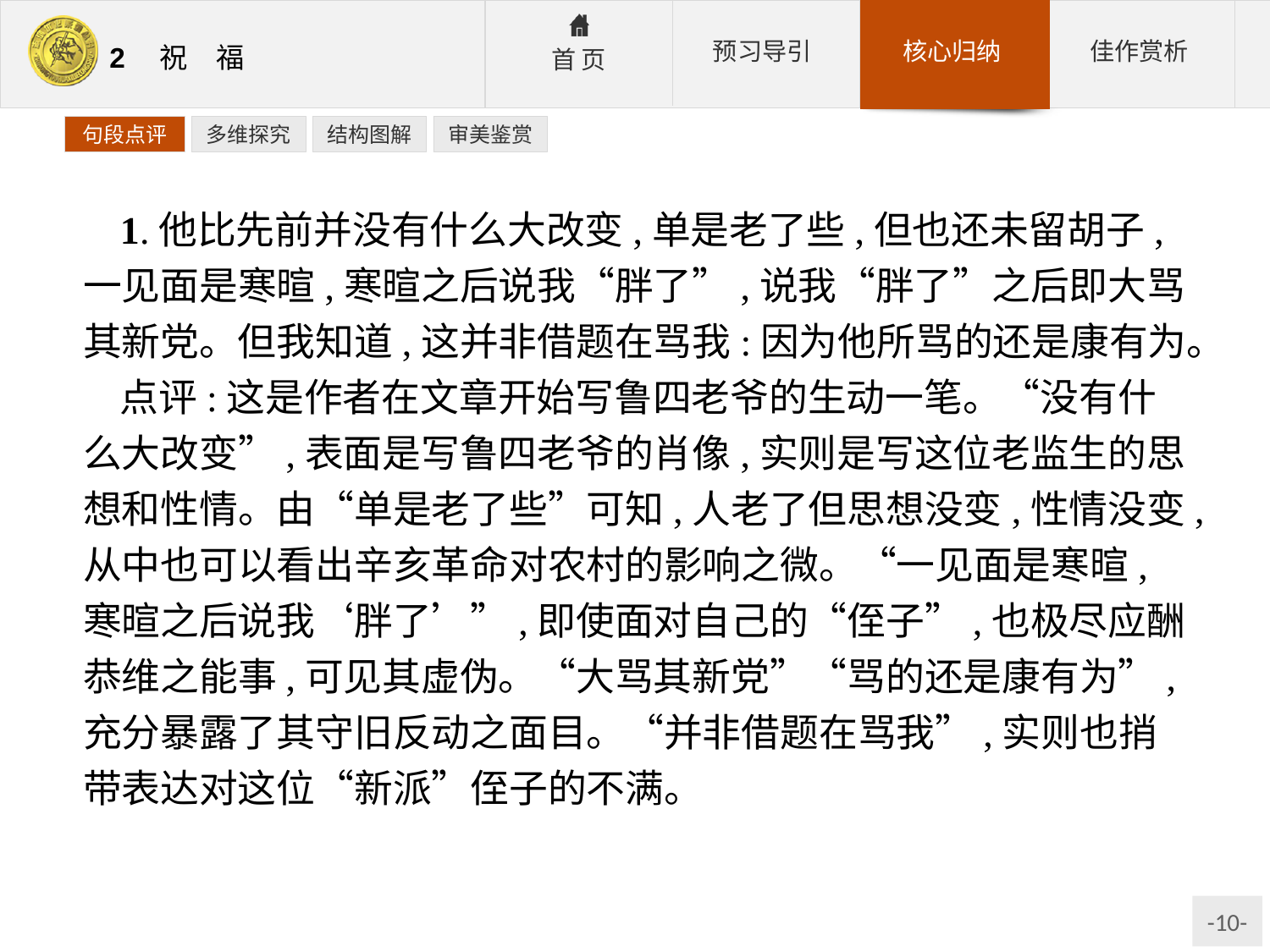

句段点评
多维探究
结构图解
审美鉴赏
1.他比先前并没有什么大改变,单是老了些,但也还未留胡子,一见面是寒暄,寒暄之后说我“胖了”,说我“胖了”之后即大骂其新党。但我知道,这并非借题在骂我:因为他所骂的还是康有为。
点评:这是作者在文章开始写鲁四老爷的生动一笔。“没有什么大改变”,表面是写鲁四老爷的肖像,实则是写这位老监生的思想和性情。由“单是老了些”可知,人老了但思想没变,性情没变,从中也可以看出辛亥革命对农村的影响之微。“一见面是寒暄,寒暄之后说我‘胖了’”,即使面对自己的“侄子”,也极尽应酬恭维之能事,可见其虚伪。“大骂其新党”“骂的还是康有为”,充分暴露了其守旧反动之面目。“并非借题在骂我”,实则也捎带表达对这位“新派”侄子的不满。